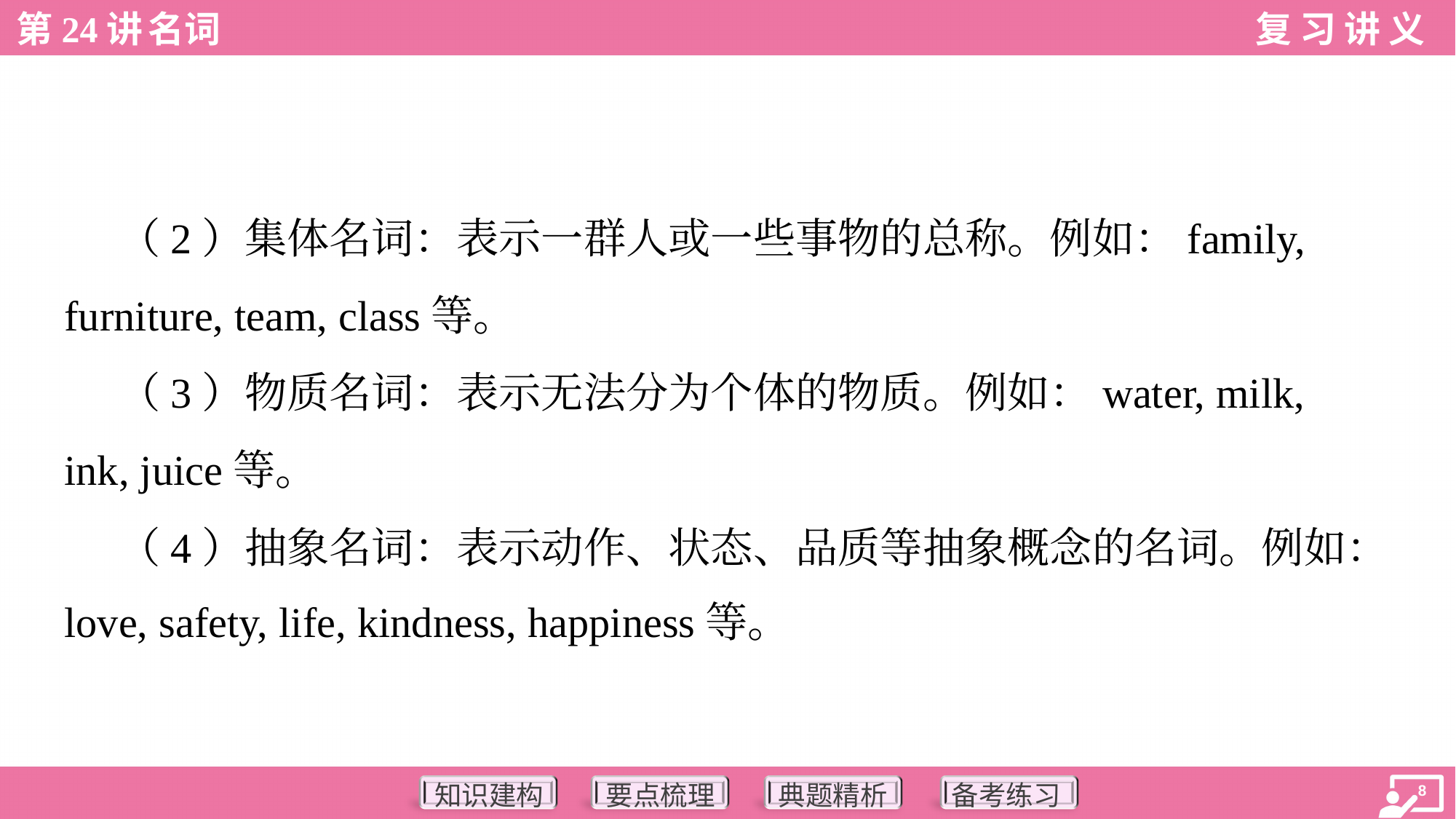

（2）集体名词：表示一群人或一些事物的总称。例如：family,
furniture, team, class等。
    （3）物质名词：表示无法分为个体的物质。例如：water, milk,
ink, juice等。
    （4）抽象名词：表示动作、状态、品质等抽象概念的名词。例如：
love, safety, life, kindness, happiness等。